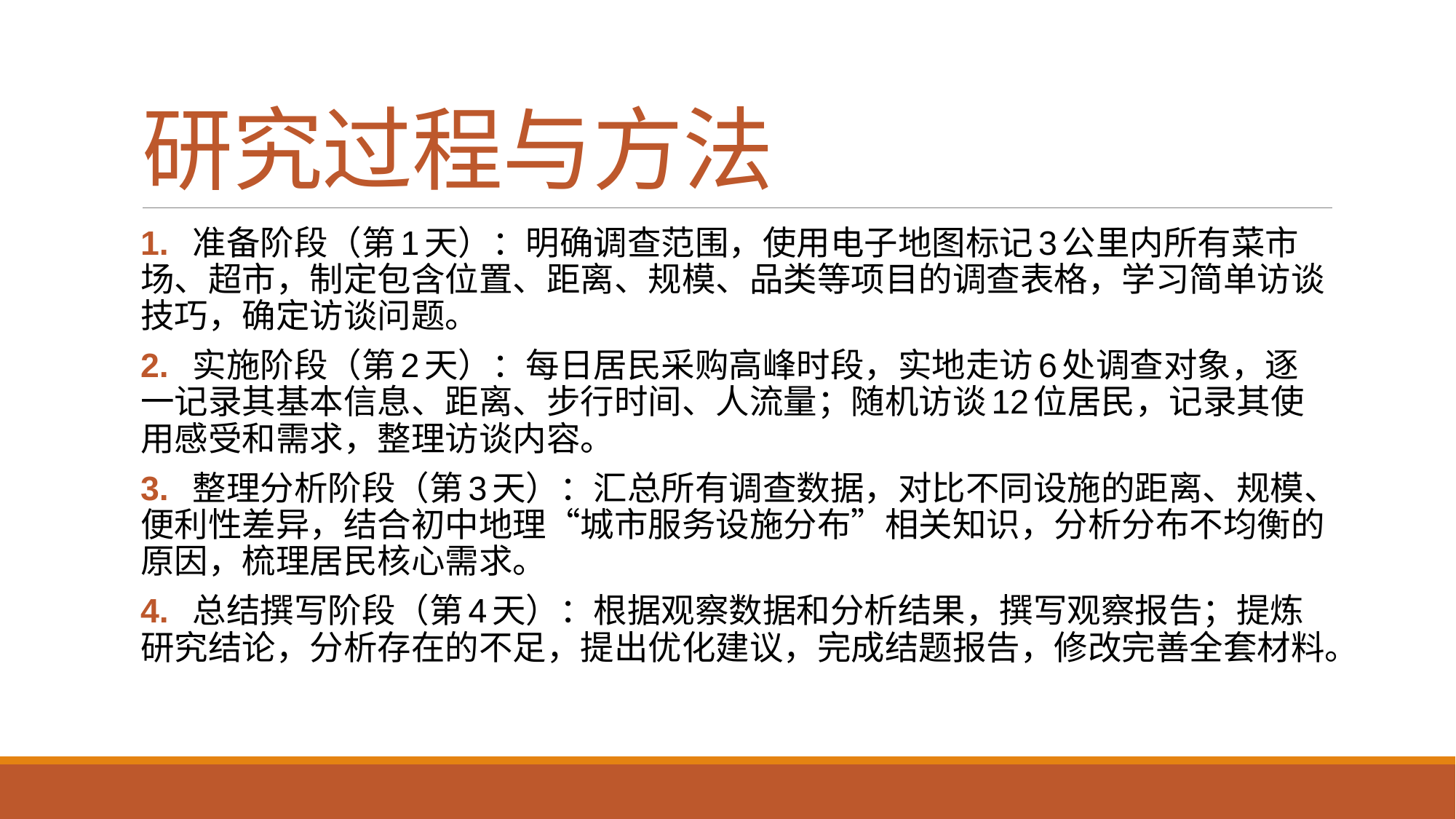

# 研究过程与方法
1.  准备阶段（第1天）：明确调查范围，使用电子地图标记3公里内所有菜市场、超市，制定包含位置、距离、规模、品类等项目的调查表格，学习简单访谈技巧，确定访谈问题。
2.  实施阶段（第2天）：每日居民采购高峰时段，实地走访6处调查对象，逐一记录其基本信息、距离、步行时间、人流量；随机访谈12位居民，记录其使用感受和需求，整理访谈内容。
3.  整理分析阶段（第3天）：汇总所有调查数据，对比不同设施的距离、规模、便利性差异，结合初中地理“城市服务设施分布”相关知识，分析分布不均衡的原因，梳理居民核心需求。
4.  总结撰写阶段（第4天）：根据观察数据和分析结果，撰写观察报告；提炼研究结论，分析存在的不足，提出优化建议，完成结题报告，修改完善全套材料。